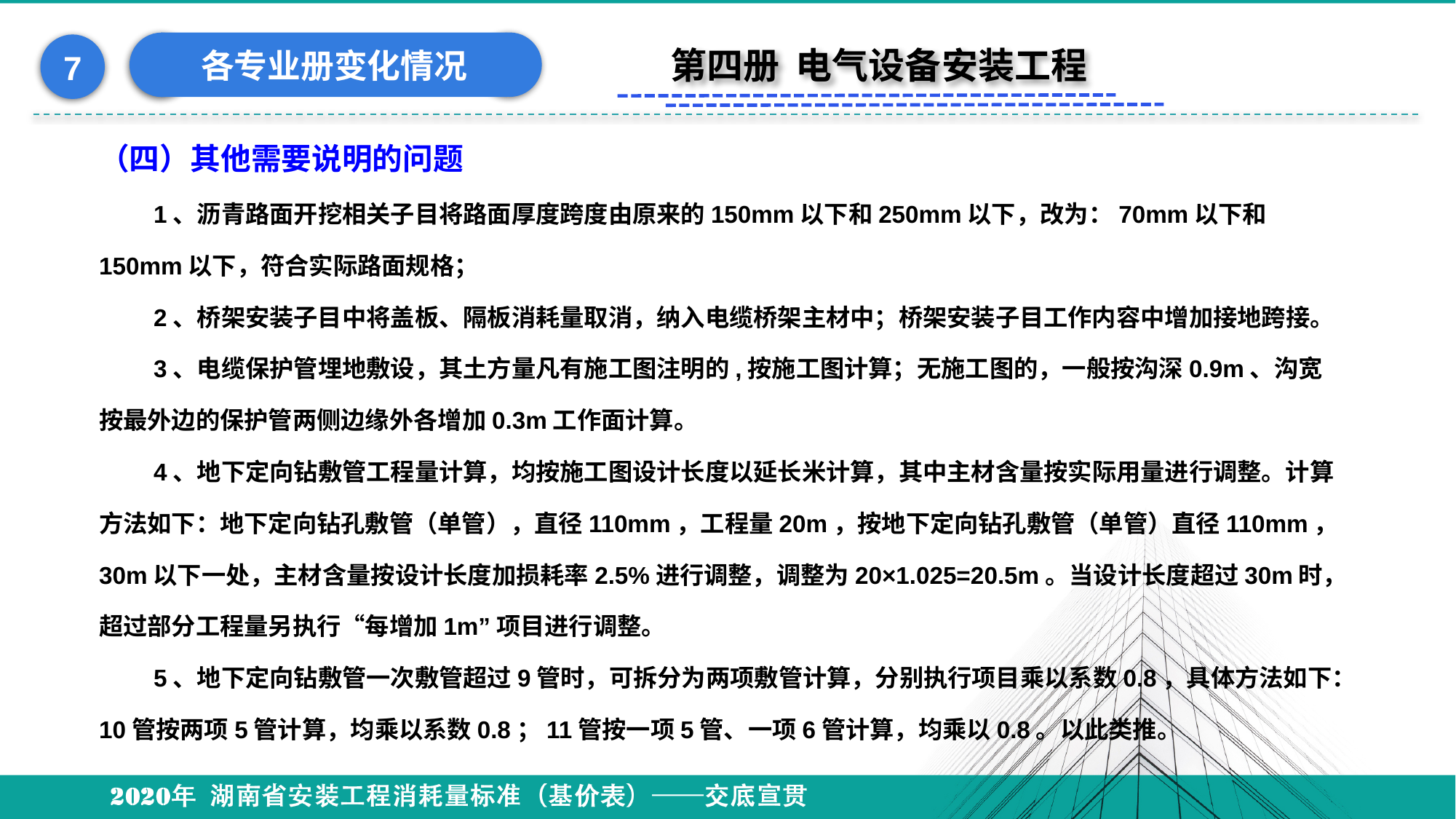

各专业册变化情况

7
第四册  电气设备安装工程
（四）其他需要说明的问题
1、沥青路面开挖相关子目将路面厚度跨度由原来的150mm以下和250mm以下，改为：70mm以下和150mm以下，符合实际路面规格；
2、桥架安装子目中将盖板、隔板消耗量取消，纳入电缆桥架主材中；桥架安装子目工作内容中增加接地跨接。
3、电缆保护管埋地敷设，其土方量凡有施工图注明的,按施工图计算；无施工图的，一般按沟深0.9m、沟宽按最外边的保护管两侧边缘外各增加0.3m工作面计算。
4、地下定向钻敷管工程量计算，均按施工图设计长度以延长米计算，其中主材含量按实际用量进行调整。计算方法如下：地下定向钻孔敷管（单管），直径110mm，工程量20m，按地下定向钻孔敷管（单管）直径110mm，30m以下一处，主材含量按设计长度加损耗率2.5%进行调整，调整为20×1.025=20.5m。当设计长度超过30m时，超过部分工程量另执行“每增加1m”项目进行调整。
5、地下定向钻敷管一次敷管超过9管时，可拆分为两项敷管计算，分别执行项目乘以系数0.8，具体方法如下：10管按两项5管计算，均乘以系数0.8；11管按一项5管、一项6管计算，均乘以0.8。以此类推。